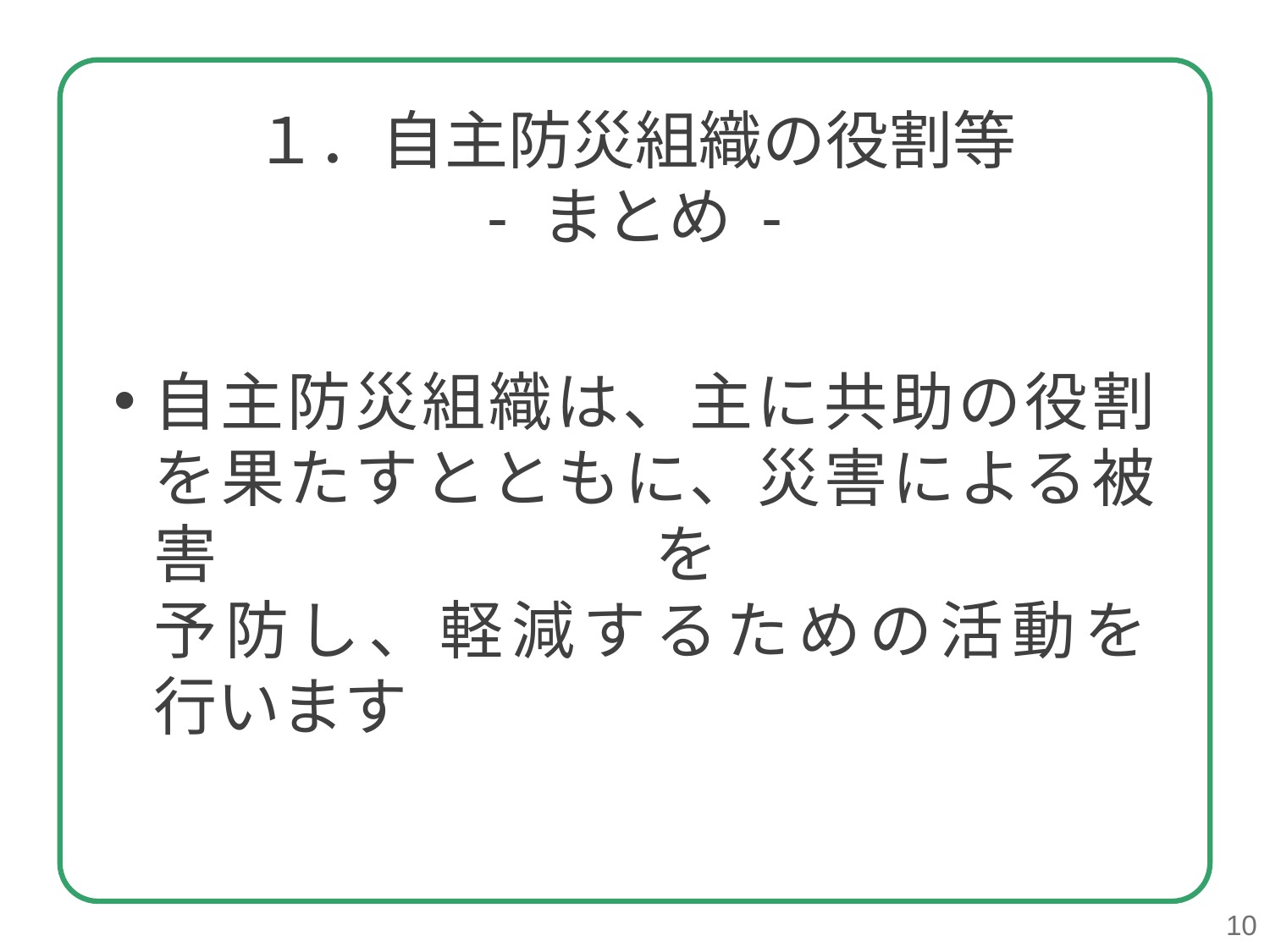

１．自主防災組織の役割等
- まとめ -
自主防災組織は、主に共助の役割を果たすとともに、災害による被害を
予防し、軽減するための活動を
行います
10